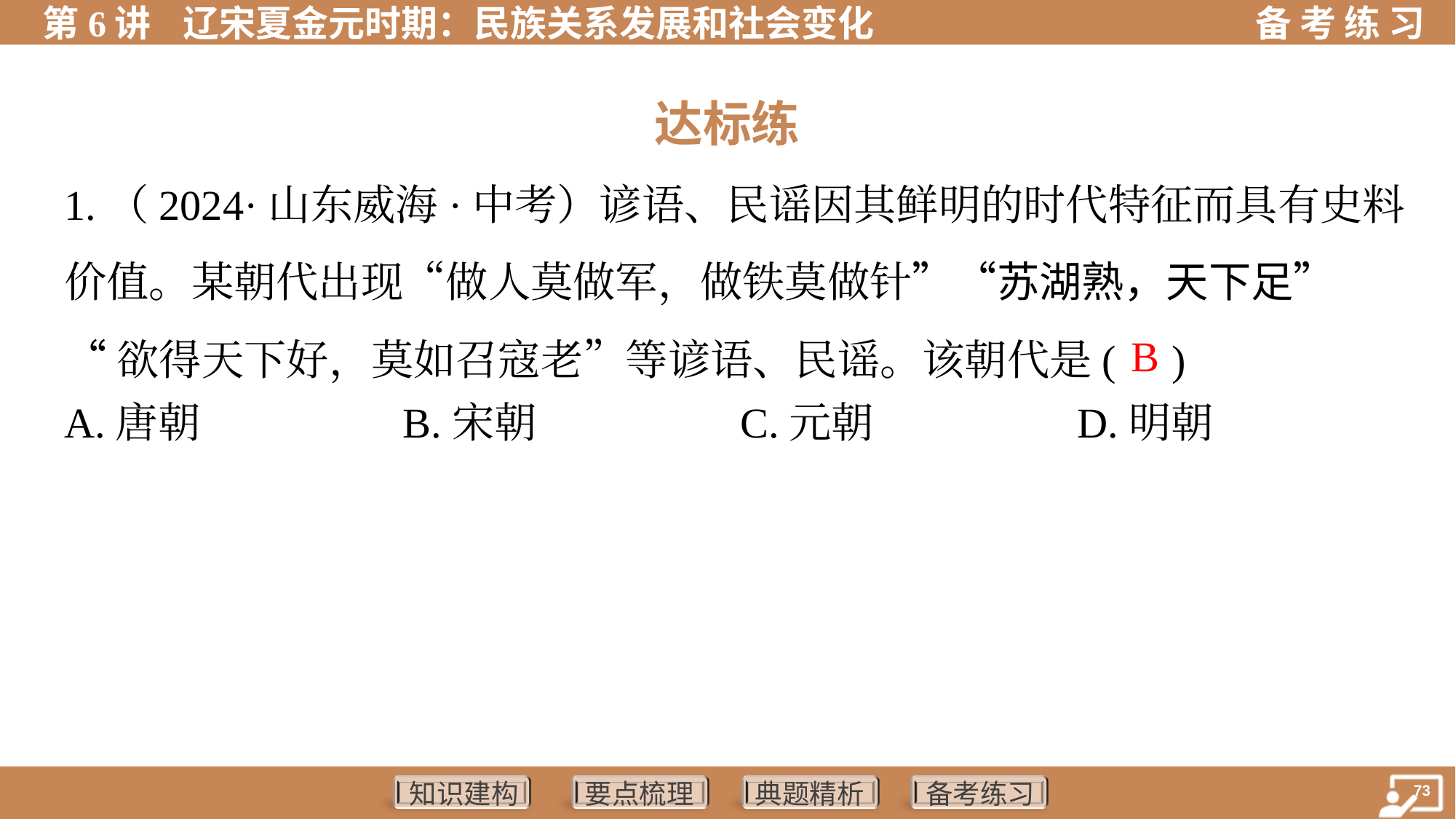

达标练
1.（2024·山东威海·中考）谚语、民谣因其鲜明的时代特征而具有史料
价值。某朝代出现“做人莫做军，做铁莫做针”“苏湖熟，天下足”
“欲得天下好，莫如召寇老”等谚语、民谣。该朝代是(     )
B
A.唐朝	B.宋朝	C.元朝	D.明朝